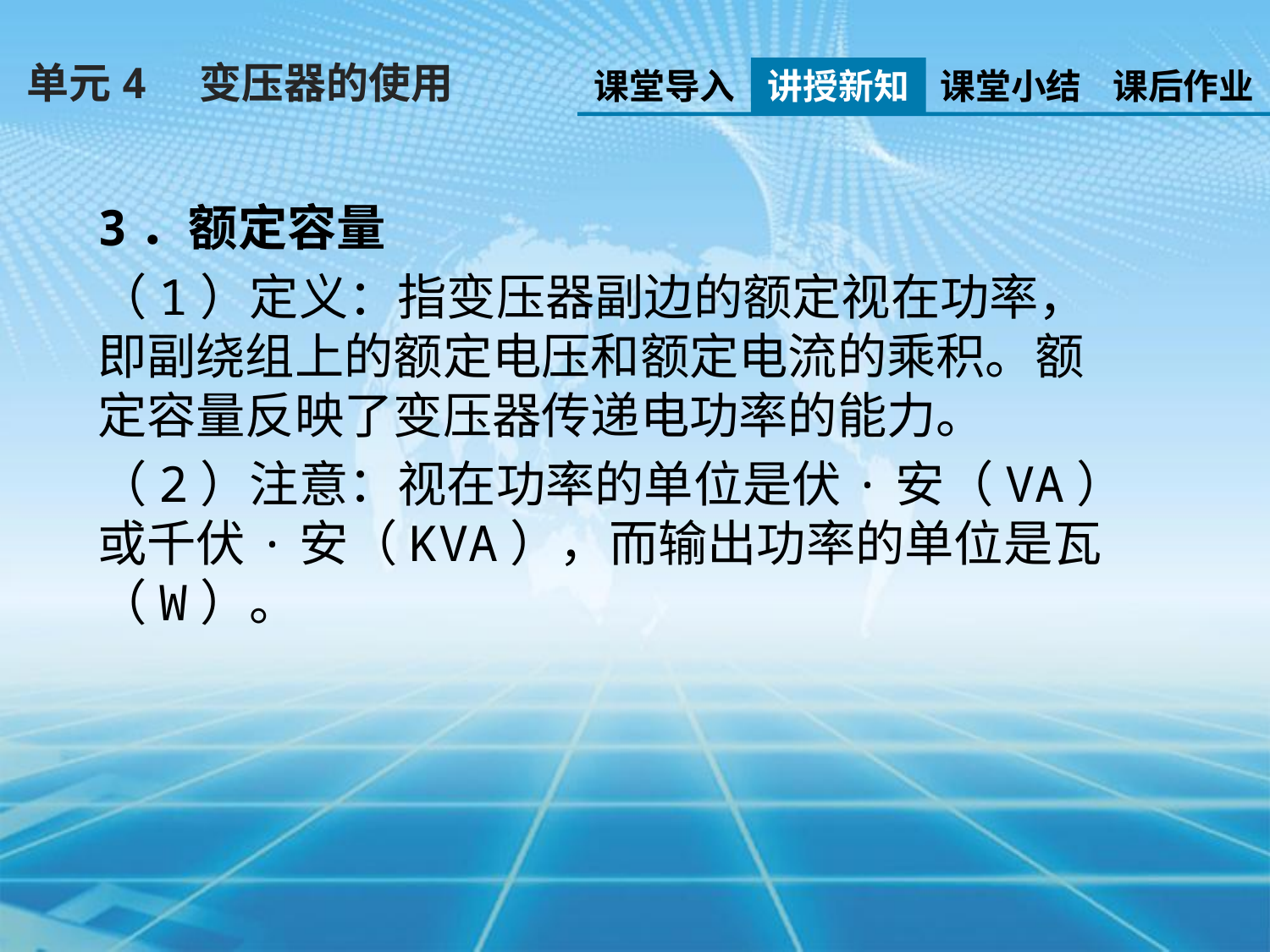

单元4　变压器的使用
课堂导入
讲授新知
课堂小结
课后作业
3．额定容量
（1）定义：指变压器副边的额定视在功率，即副绕组上的额定电压和额定电流的乘积。额定容量反映了变压器传递电功率的能力。
（2）注意：视在功率的单位是伏·安（VA）或千伏·安（KVA），而输出功率的单位是瓦（W）。